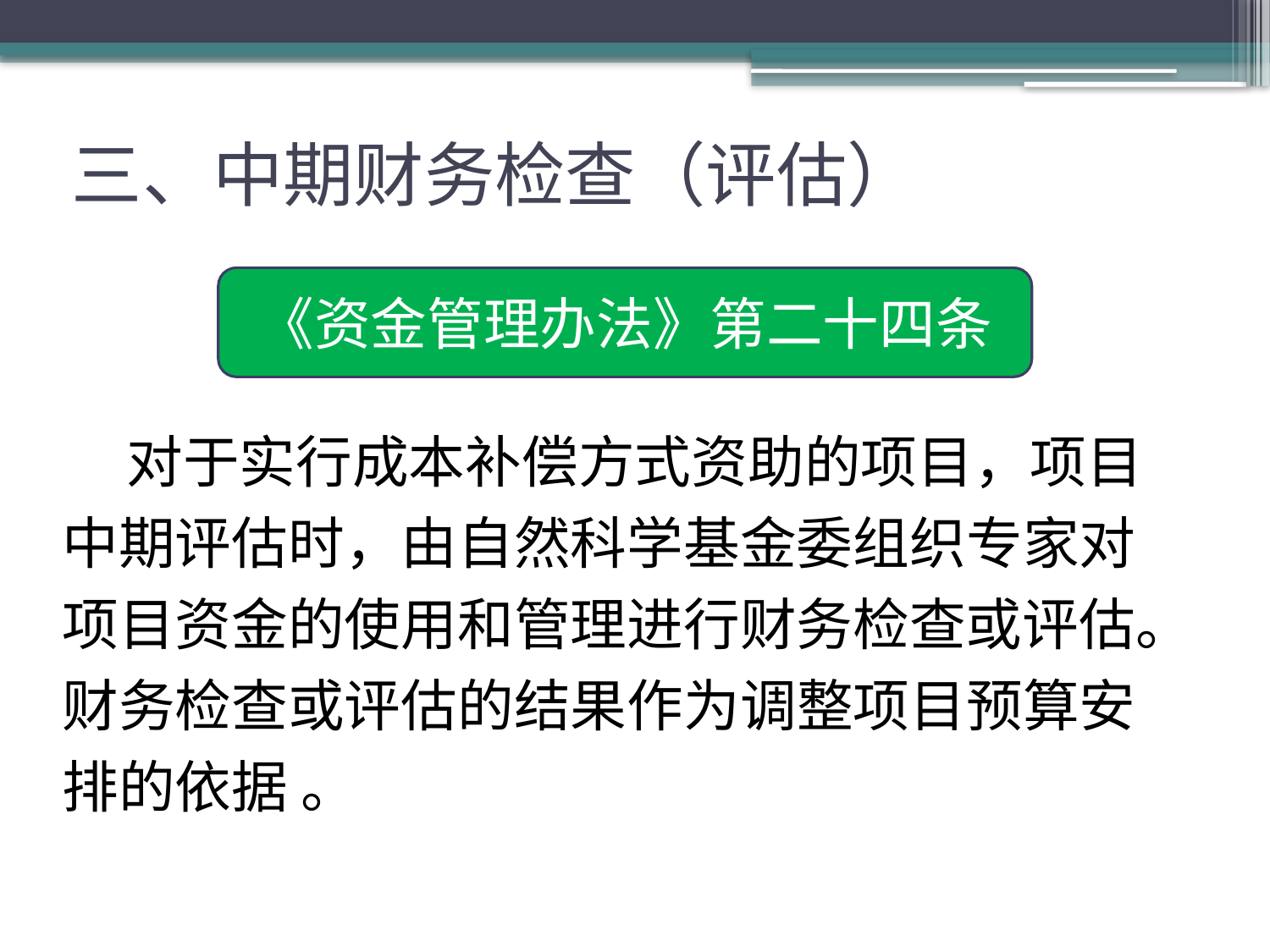

# 三、中期财务检查（评估）
《资金管理办法》第二十四条

    对于实行成本补偿方式资助的项目，项目中期评估时，由自然科学基金委组织专家对项目资金的使用和管理进行财务检查或评估。财务检查或评估的结果作为调整项目预算安排的依据 。